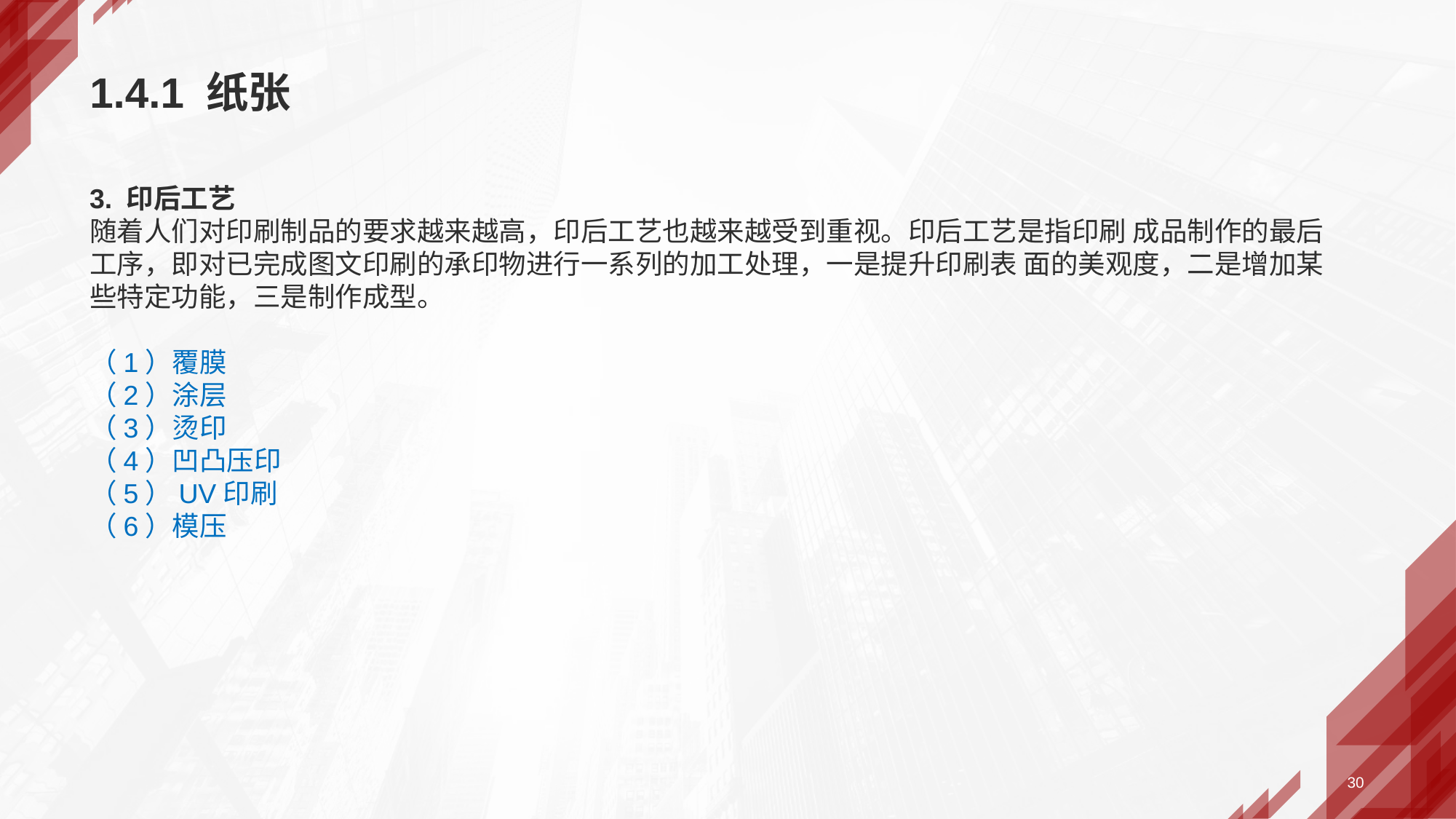

# 1.4.1 纸张
3. 印后工艺
随着人们对印刷制品的要求越来越高，印后工艺也越来越受到重视。印后工艺是指印刷 成品制作的最后工序，即对已完成图文印刷的承印物进行一系列的加工处理，一是提升印刷表 面的美观度，二是增加某些特定功能，三是制作成型。

（1）覆膜
（2）涂层
（3）烫印
（4）凹凸压印
（5）UV印刷
（6）模压
30